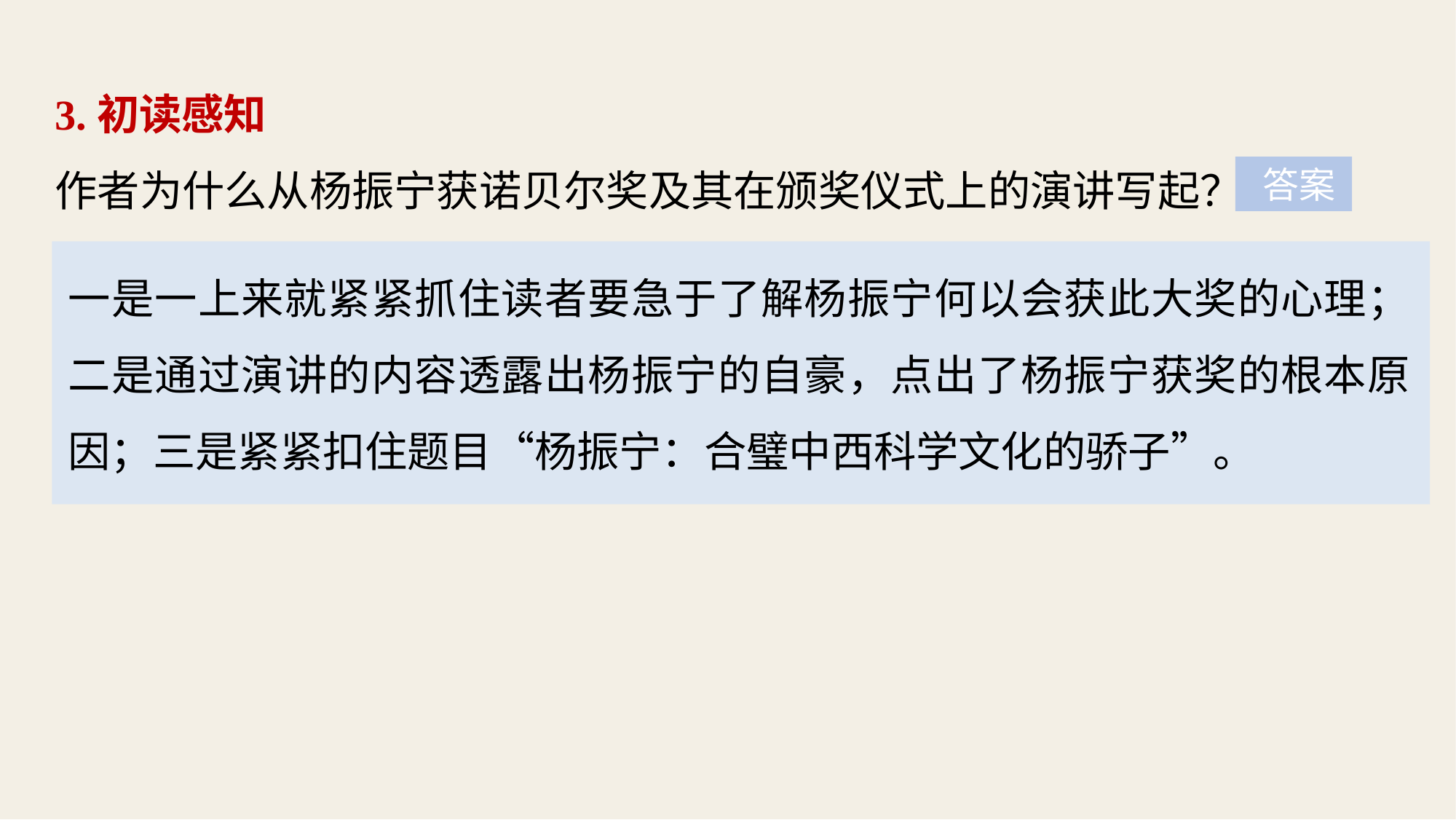

3.初读感知
作者为什么从杨振宁获诺贝尔奖及其在颁奖仪式上的演讲写起？
 答案
一是一上来就紧紧抓住读者要急于了解杨振宁何以会获此大奖的心理；二是通过演讲的内容透露出杨振宁的自豪，点出了杨振宁获奖的根本原因；三是紧紧扣住题目“杨振宁：合璧中西科学文化的骄子”。